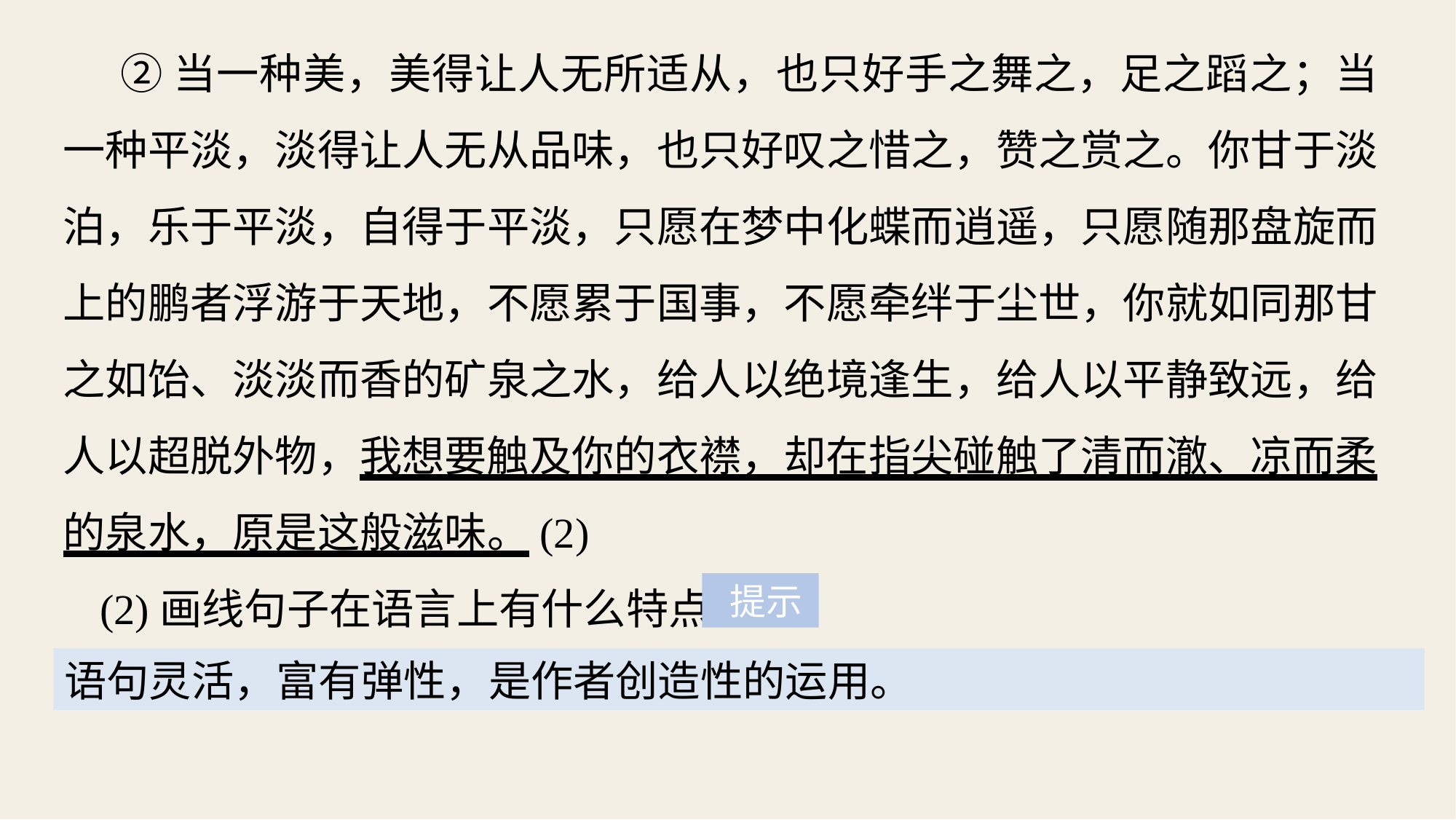

②当一种美，美得让人无所适从，也只好手之舞之，足之蹈之；当一种平淡，淡得让人无从品味，也只好叹之惜之，赞之赏之。你甘于淡泊，乐于平淡，自得于平淡，只愿在梦中化蝶而逍遥，只愿随那盘旋而上的鹏者浮游于天地，不愿累于国事，不愿牵绊于尘世，你就如同那甘之如饴、淡淡而香的矿泉之水，给人以绝境逢生，给人以平静致远，给人以超脱外物，我想要触及你的衣襟，却在指尖碰触了清而澈、凉而柔的泉水，原是这般滋味。(2)
(2)画线句子在语言上有什么特点？
 提示
语句灵活，富有弹性，是作者创造性的运用。